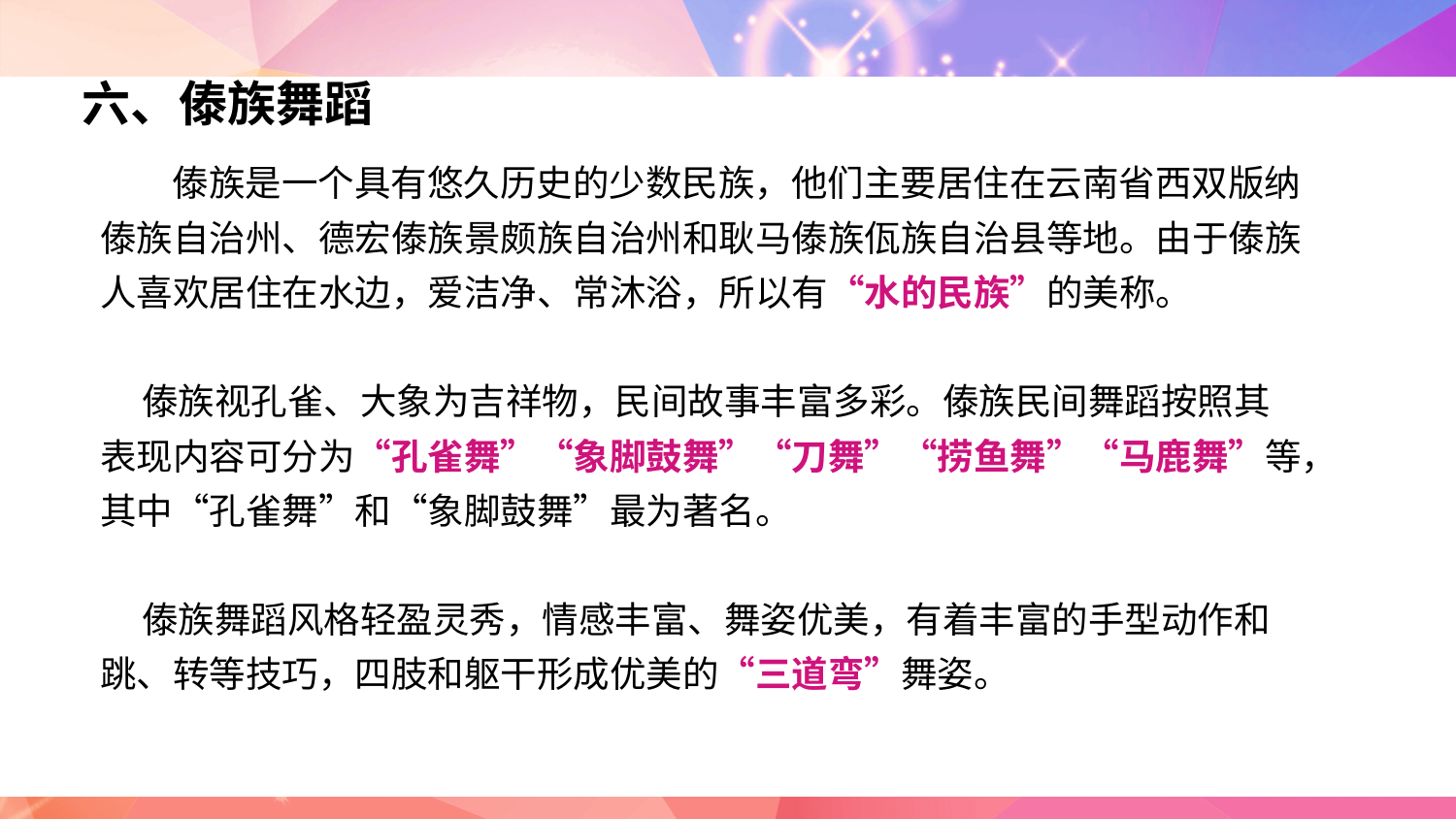

六、傣族舞蹈
       傣族是一个具有悠久历史的少数民族，他们主要居住在云南省西双版纳傣族自治州、德宏傣族景颇族自治州和耿马傣族佤族自治县等地。由于傣族人喜欢居住在水边，爱洁净、常沐浴，所以有“水的民族”的美称。

    傣族视孔雀、大象为吉祥物，民间故事丰富多彩。傣族民间舞蹈按照其表现内容可分为“孔雀舞”“象脚鼓舞”“刀舞”“捞鱼舞”“马鹿舞”等，其中“孔雀舞”和“象脚鼓舞”最为著名。

    傣族舞蹈风格轻盈灵秀，情感丰富、舞姿优美，有着丰富的手型动作和跳、转等技巧，四肢和躯干形成优美的“三道弯”舞姿。